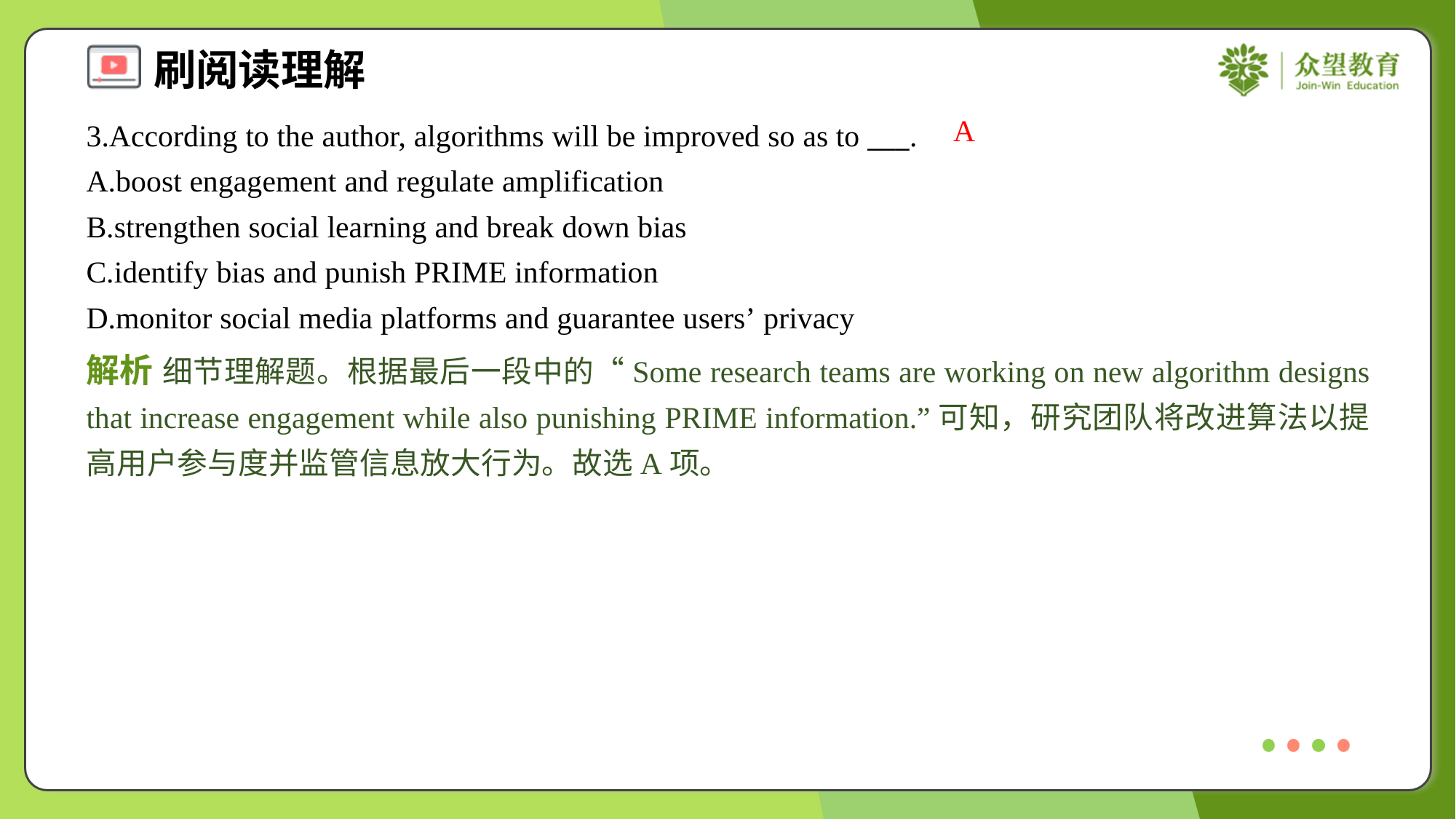

A
3.According to the author, algorithms will be improved so as to ___.
A.boost engagement and regulate amplification
B.strengthen social learning and break down bias
C.identify bias and punish PRIME information
D.monitor social media platforms and guarantee users’ privacy
解析 细节理解题。根据最后一段中的“Some research teams are working on new algorithm designs that increase engagement while also punishing PRIME information.”可知，研究团队将改进算法以提高用户参与度并监管信息放大行为。故选A项。